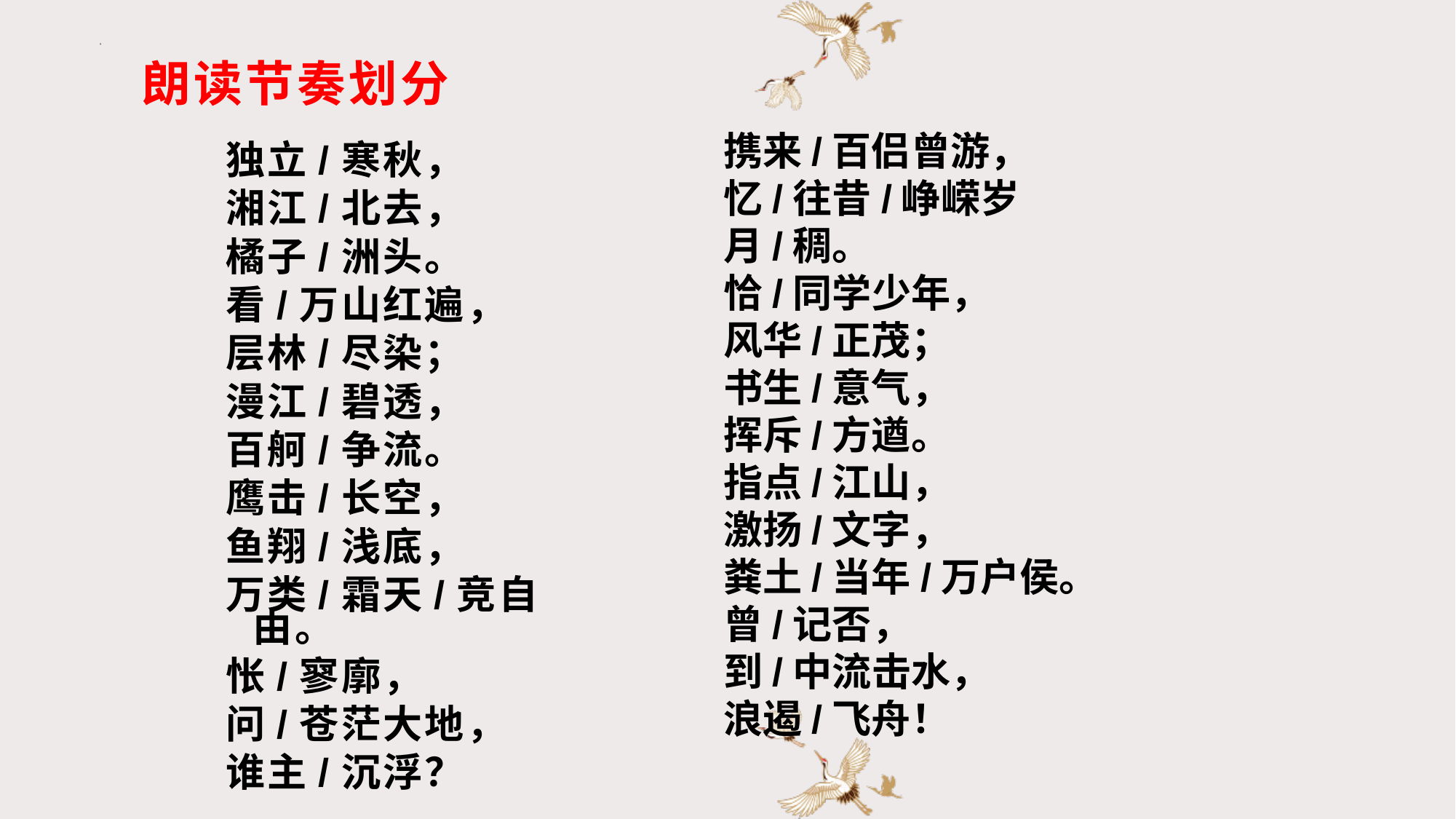

朗读节奏划分
携来/百侣曾游，
忆/往昔/峥嵘岁月/稠。
恰/同学少年，
风华/正茂；
书生/意气，
挥斥/方遒。
指点/江山，
激扬/文字，
粪土/当年/万户侯。
曾/记否，
到/中流击水，
浪遏/飞舟！
独立/寒秋，
湘江/北去，
橘子/洲头。
看/万山红遍，
层林/尽染；
漫江/碧透，
百舸/争流。
鹰击/长空，
鱼翔/浅底，
万类/霜天/竞自由。
怅/寥廓，
问/苍茫大地，
谁主/沉浮？